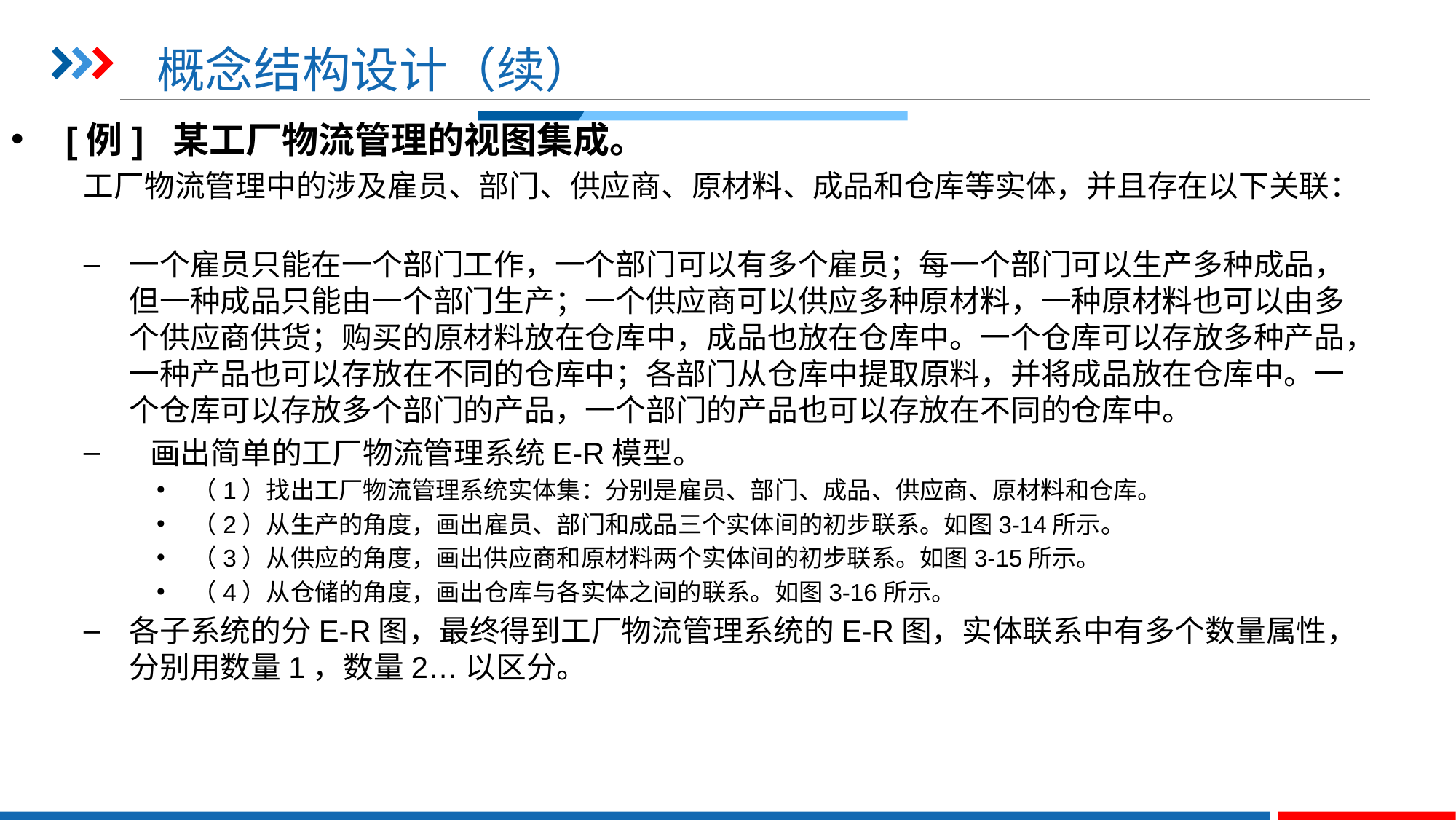

概念结构设计（续）
[例]  某工厂物流管理的视图集成。
工厂物流管理中的涉及雇员、部门、供应商、原材料、成品和仓库等实体，并且存在以下关联：
一个雇员只能在一个部门工作，一个部门可以有多个雇员；每一个部门可以生产多种成品，但一种成品只能由一个部门生产；一个供应商可以供应多种原材料，一种原材料也可以由多个供应商供货；购买的原材料放在仓库中，成品也放在仓库中。一个仓库可以存放多种产品，一种产品也可以存放在不同的仓库中；各部门从仓库中提取原料，并将成品放在仓库中。一个仓库可以存放多个部门的产品，一个部门的产品也可以存放在不同的仓库中。
  画出简单的工厂物流管理系统E-R模型。
（1）找出工厂物流管理系统实体集：分别是雇员、部门、成品、供应商、原材料和仓库。
（2）从生产的角度，画出雇员、部门和成品三个实体间的初步联系。如图3-14所示。
（3）从供应的角度，画出供应商和原材料两个实体间的初步联系。如图3-15所示。
（4）从仓储的角度，画出仓库与各实体之间的联系。如图3-16所示。
各子系统的分E-R图，最终得到工厂物流管理系统的E-R图，实体联系中有多个数量属性，分别用数量1，数量2…以区分。